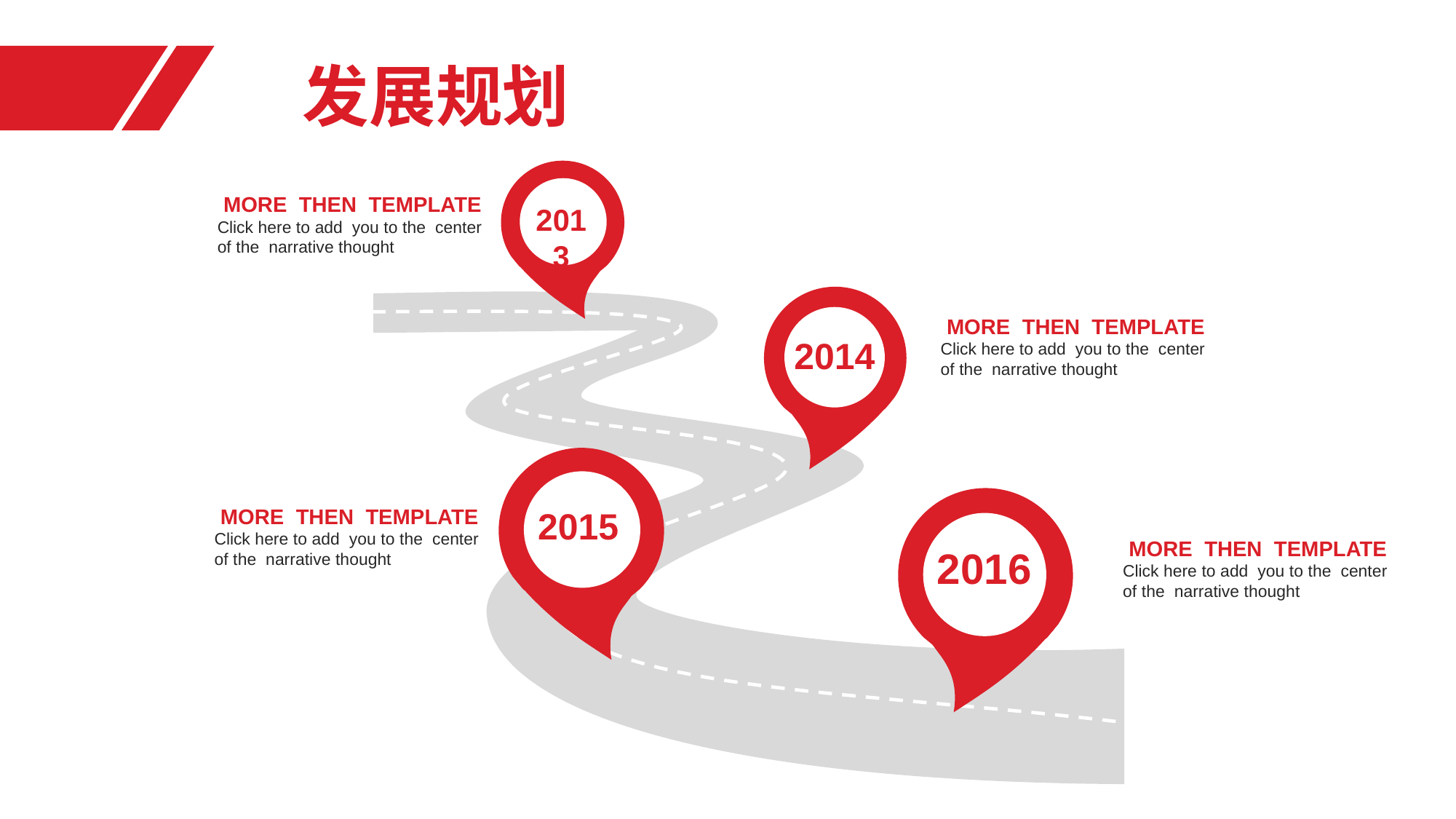

发展规划

 MORE  THEN  TEMPLATE
Click here to add  you to the  center
of the  narrative thought
2013

 MORE  THEN  TEMPLATE
Click here to add  you to the  center
of the  narrative thought

2014

 MORE  THEN  TEMPLATE
Click here to add  you to the  center
of the  narrative thought
2015
 MORE  THEN  TEMPLATE
Click here to add  you to the  center
of the  narrative thought
2016